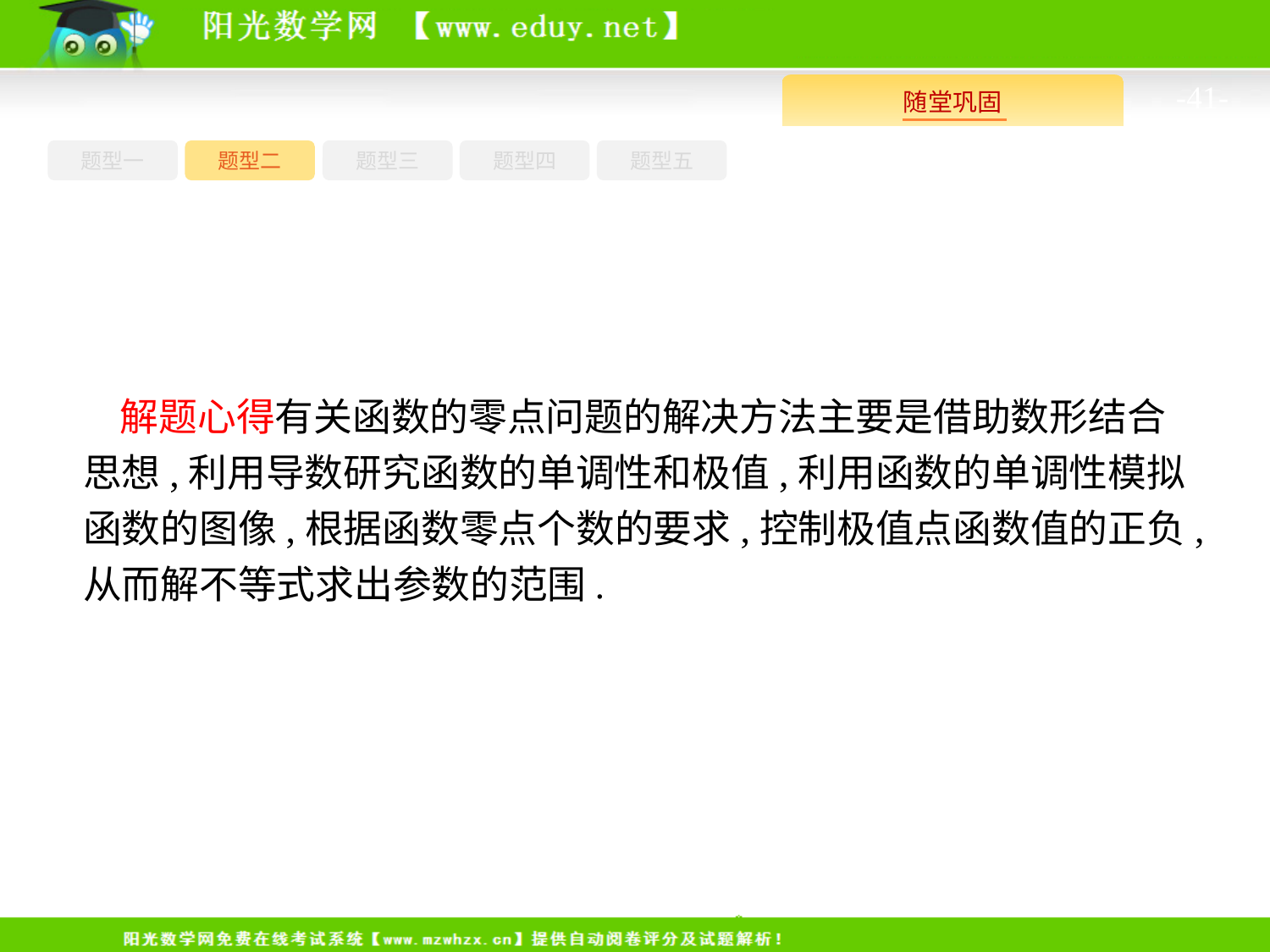

-41-
题型一
题型三
题型四
题型五
题型二
解题心得有关函数的零点问题的解决方法主要是借助数形结合思想,利用导数研究函数的单调性和极值,利用函数的单调性模拟函数的图像,根据函数零点个数的要求,控制极值点函数值的正负,从而解不等式求出参数的范围.